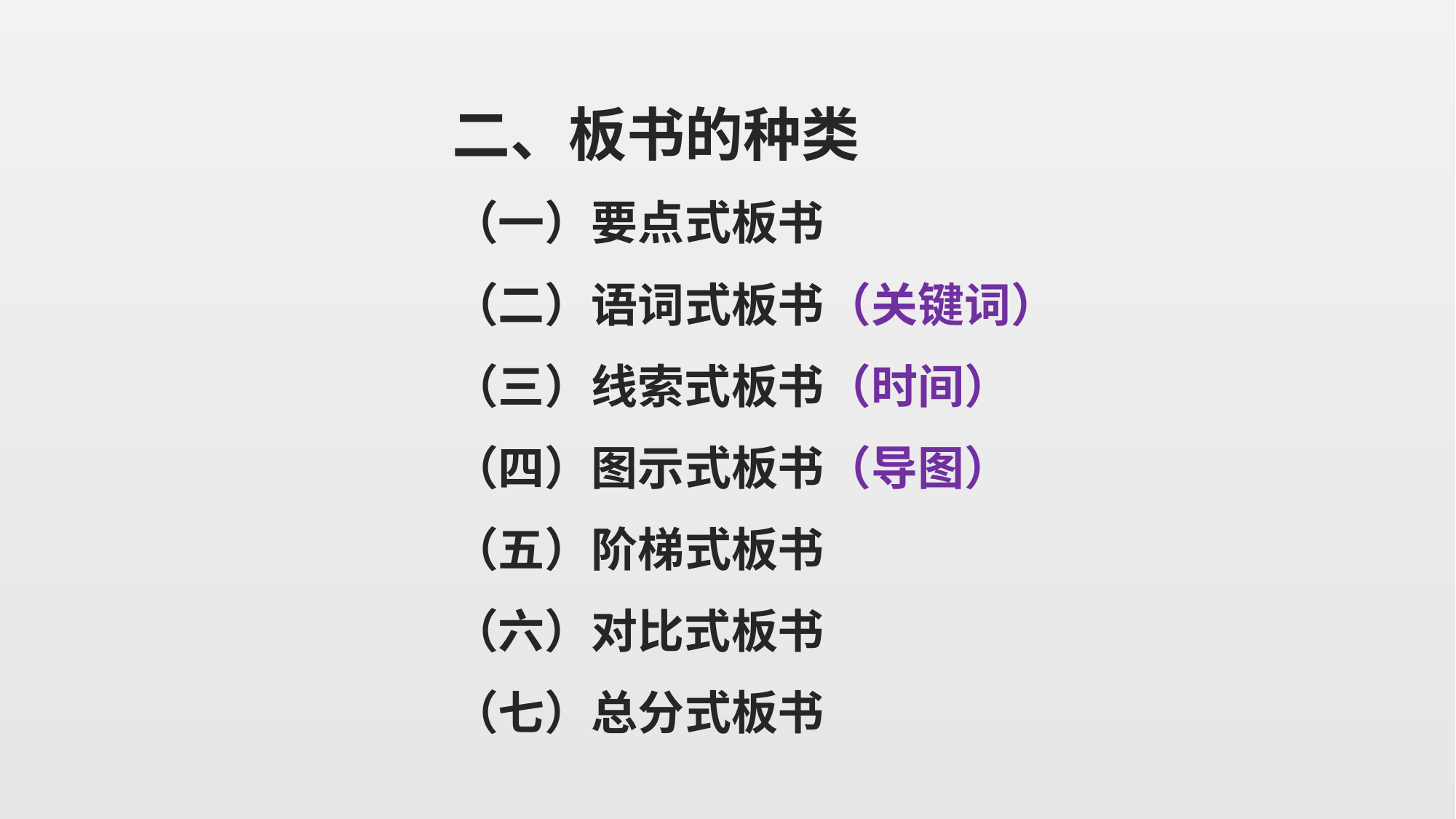

二、板书的种类
（一）要点式板书
（二）语词式板书（关键词）
（三）线索式板书（时间）
（四）图示式板书（导图）
（五）阶梯式板书
（六）对比式板书
（七）总分式板书